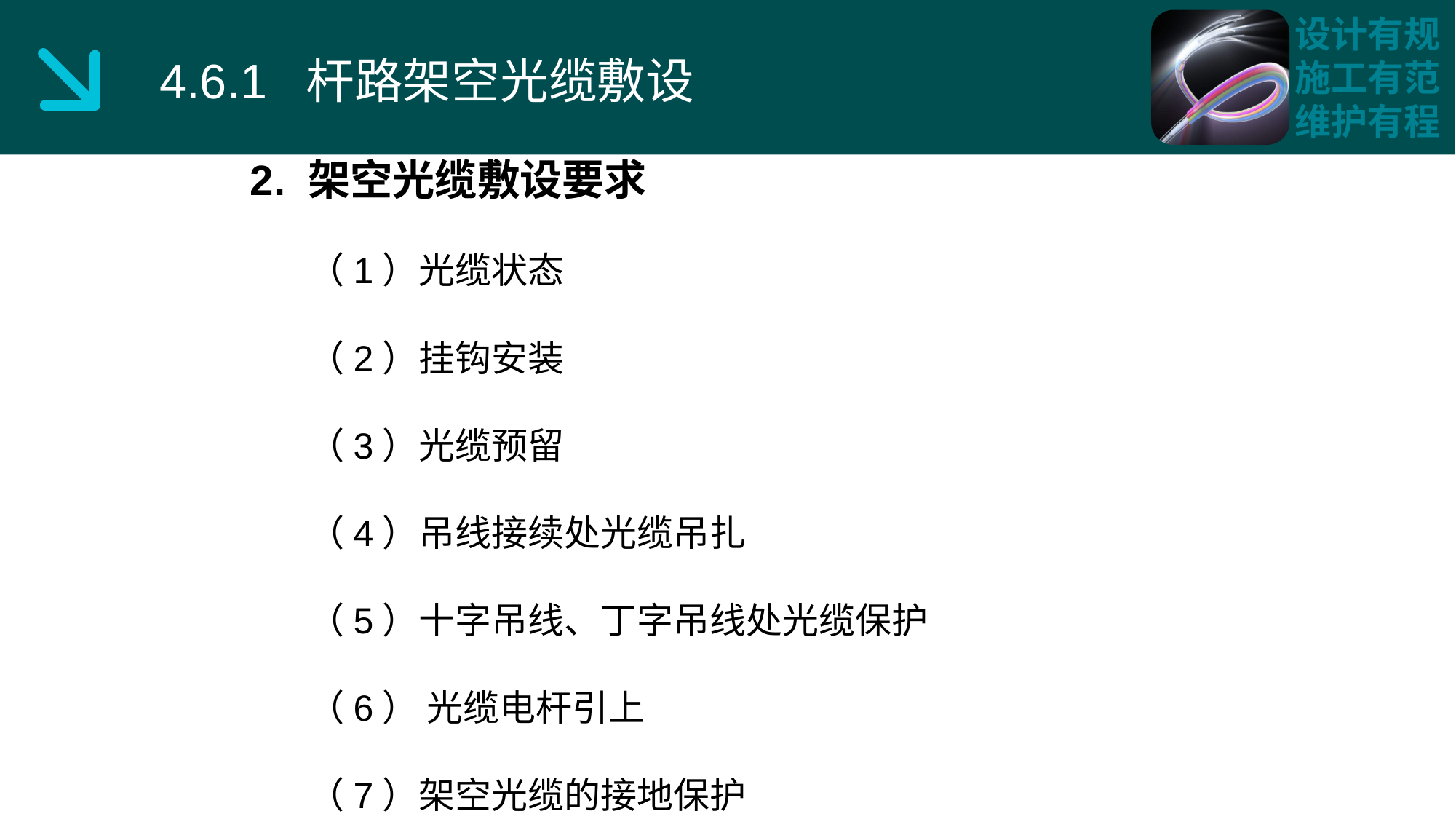

4.6.1  杆路架空光缆敷设

2. 架空光缆敷设要求

      （1）光缆状态

      （2）挂钩安装

      （3）光缆预留

      （4）吊线接续处光缆吊扎

      （5）十字吊线、丁字吊线处光缆保护

      （6） 光缆电杆引上

      （7）架空光缆的接地保护